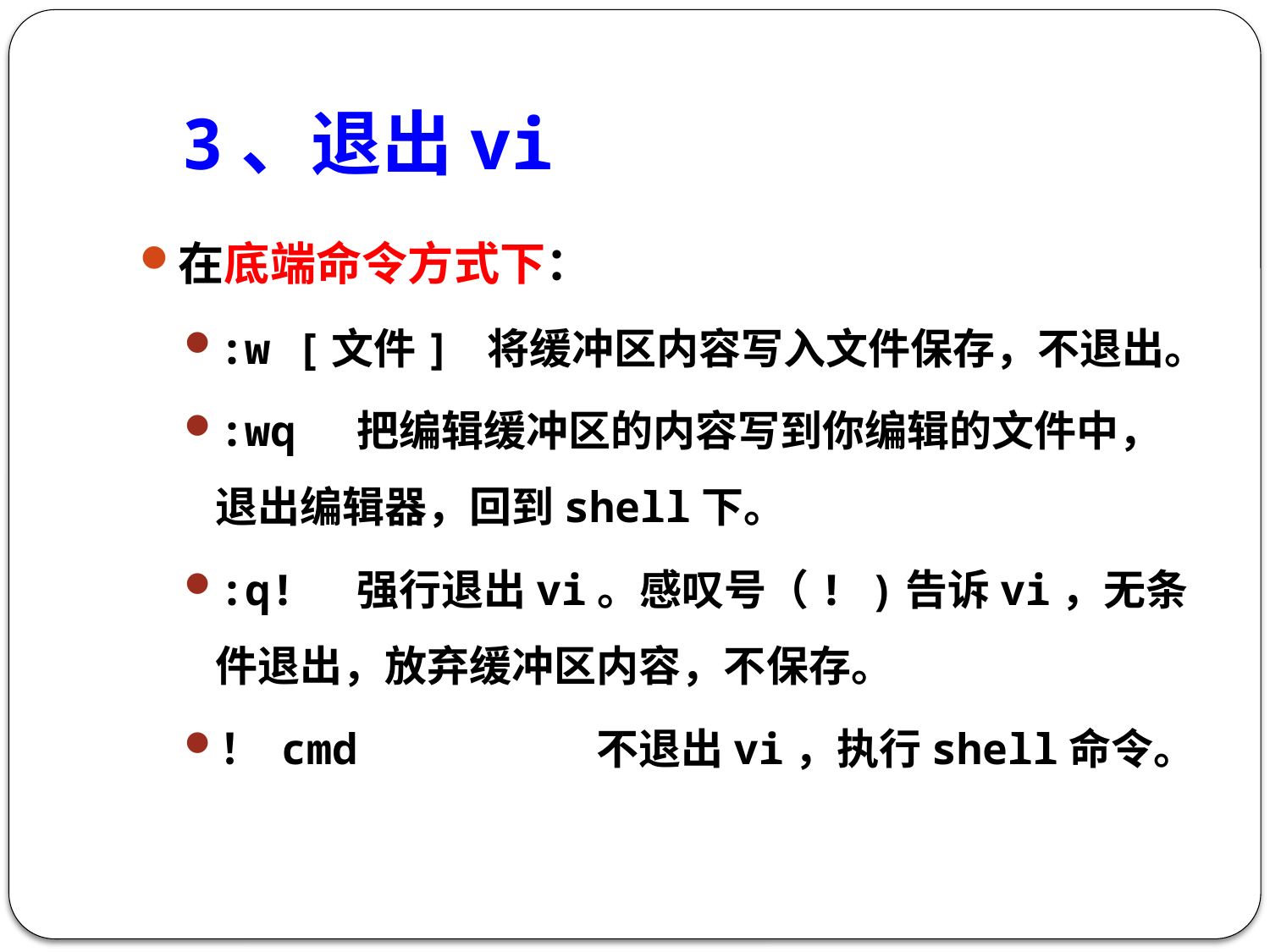

# 3、退出vi
在底端命令方式下：
:w [文件] 将缓冲区内容写入文件保存，不退出。
:wq  把编辑缓冲区的内容写到你编辑的文件中，退出编辑器，回到shell下。
:q!  强行退出vi。感叹号（! )告诉vi，无条件退出，放弃缓冲区内容，不保存。
！ cmd		不退出vi，执行shell命令。